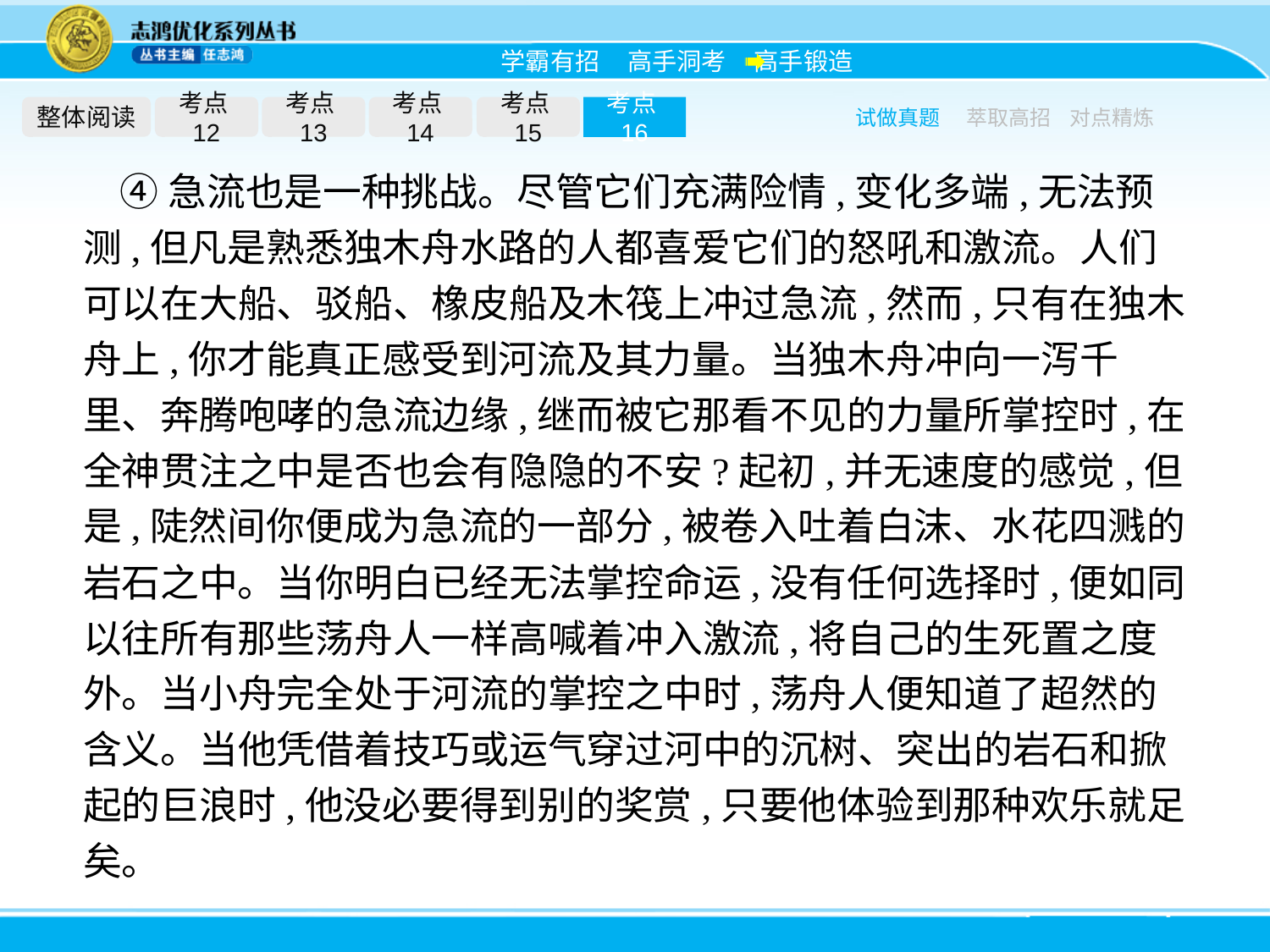

整体阅读
考点12
考点13
考点14
考点15
考点16
试做真题
萃取高招
对点精炼
④急流也是一种挑战。尽管它们充满险情,变化多端,无法预测,但凡是熟悉独木舟水路的人都喜爱它们的怒吼和激流。人们可以在大船、驳船、橡皮船及木筏上冲过急流,然而,只有在独木舟上,你才能真正感受到河流及其力量。当独木舟冲向一泻千里、奔腾咆哮的急流边缘,继而被它那看不见的力量所掌控时,在全神贯注之中是否也会有隐隐的不安?起初,并无速度的感觉,但是,陡然间你便成为急流的一部分,被卷入吐着白沫、水花四溅的岩石之中。当你明白已经无法掌控命运,没有任何选择时,便如同以往所有那些荡舟人一样高喊着冲入激流,将自己的生死置之度外。当小舟完全处于河流的掌控之中时,荡舟人便知道了超然的含义。当他凭借着技巧或运气穿过河中的沉树、突出的岩石和掀起的巨浪时,他没必要得到别的奖赏,只要他体验到那种欢乐就足矣。